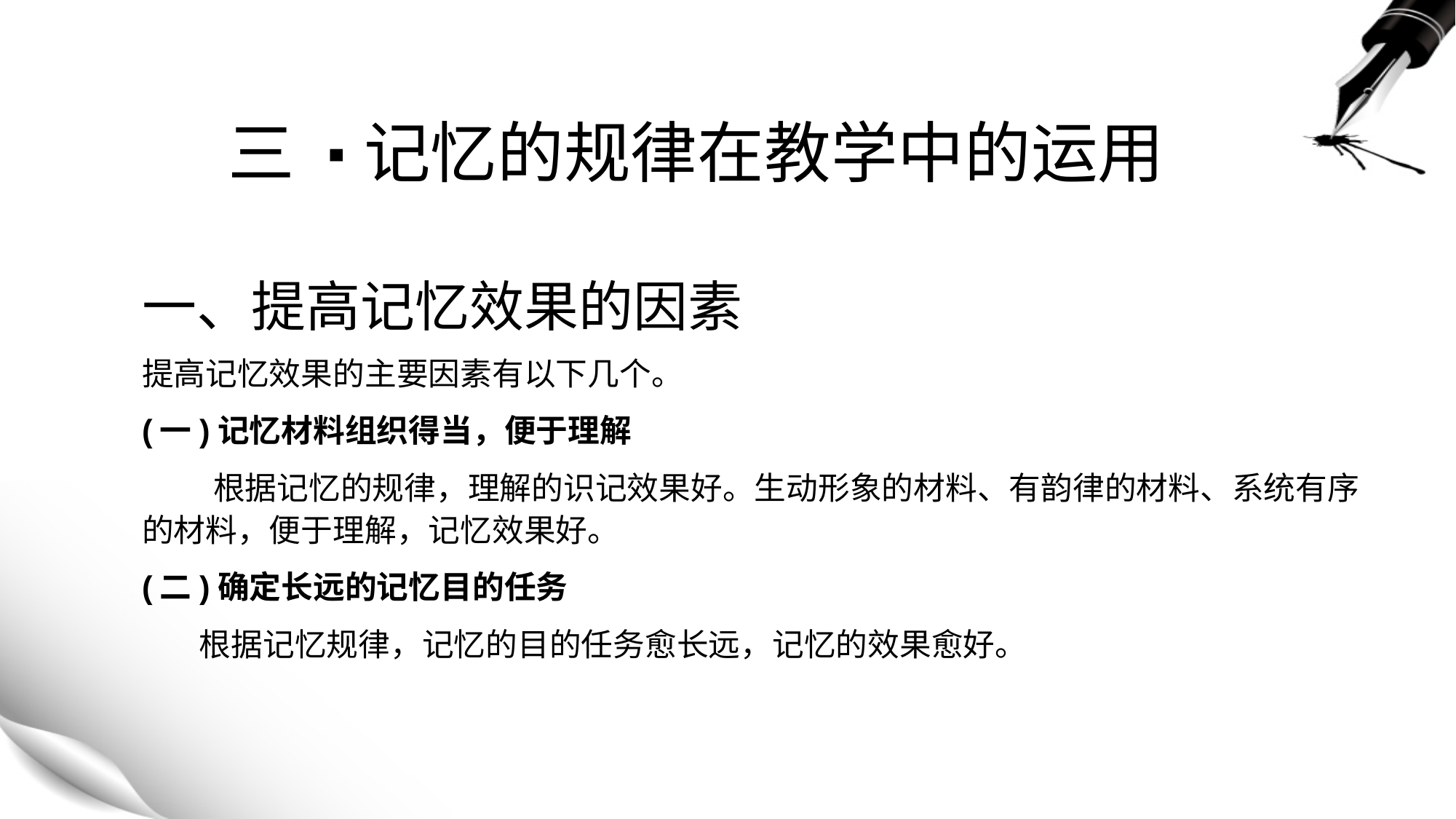

# 三 ·记忆的规律在教学中的运用
一、提高记忆效果的因素
提高记忆效果的主要因素有以下几个。
(一)记忆材料组织得当，便于理解
         根据记忆的规律，理解的识记效果好。生动形象的材料、有韵律的材料、系统有序的材料，便于理解，记忆效果好。
(二)确定长远的记忆目的任务
       根据记忆规律，记忆的目的任务愈长远，记忆的效果愈好。